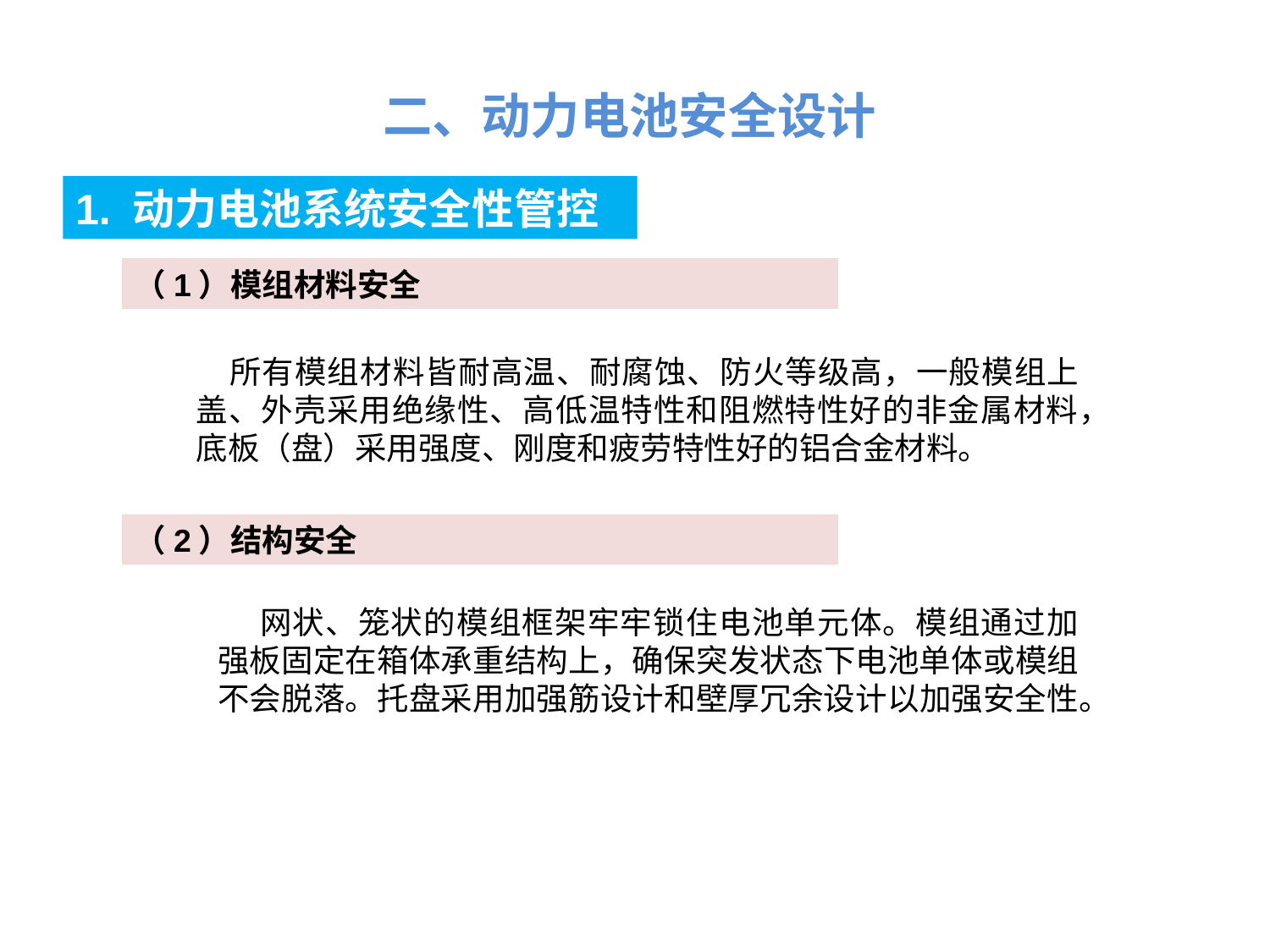

二、动力电池安全设计
1. 动力电池系统安全性管控
（1）模组材料安全
    所有模组材料皆耐高温、耐腐蚀、防火等级高，一般模组上盖、外壳采用绝缘性、高低温特性和阻燃特性好的非金属材料，底板（盘）采用强度、刚度和疲劳特性好的铝合金材料。
（2）结构安全
网状、笼状的模组框架牢牢锁住电池单元体。模组通过加强板固定在箱体承重结构上，确保突发状态下电池单体或模组不会脱落。托盘采用加强筋设计和壁厚冗余设计以加强安全性。